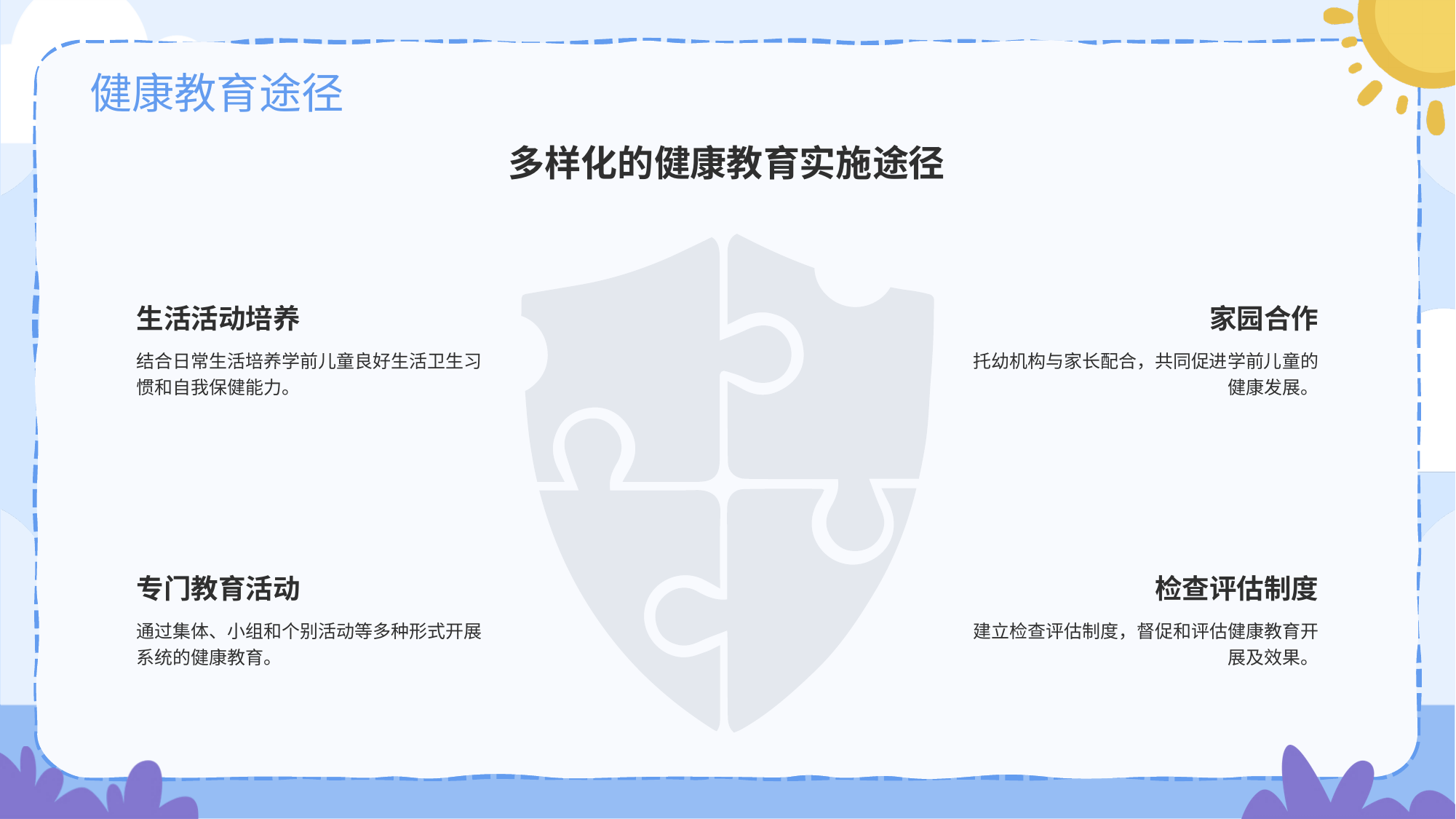

# 健康教育途径
多样化的健康教育实施途径

生活活动培养
结合日常生活培养学前儿童良好生活卫生习惯和自我保健能力。
家园合作
托幼机构与家长配合，共同促进学前儿童的健康发展。
专门教育活动
通过集体、小组和个别活动等多种形式开展系统的健康教育。
检查评估制度
建立检查评估制度，督促和评估健康教育开展及效果。